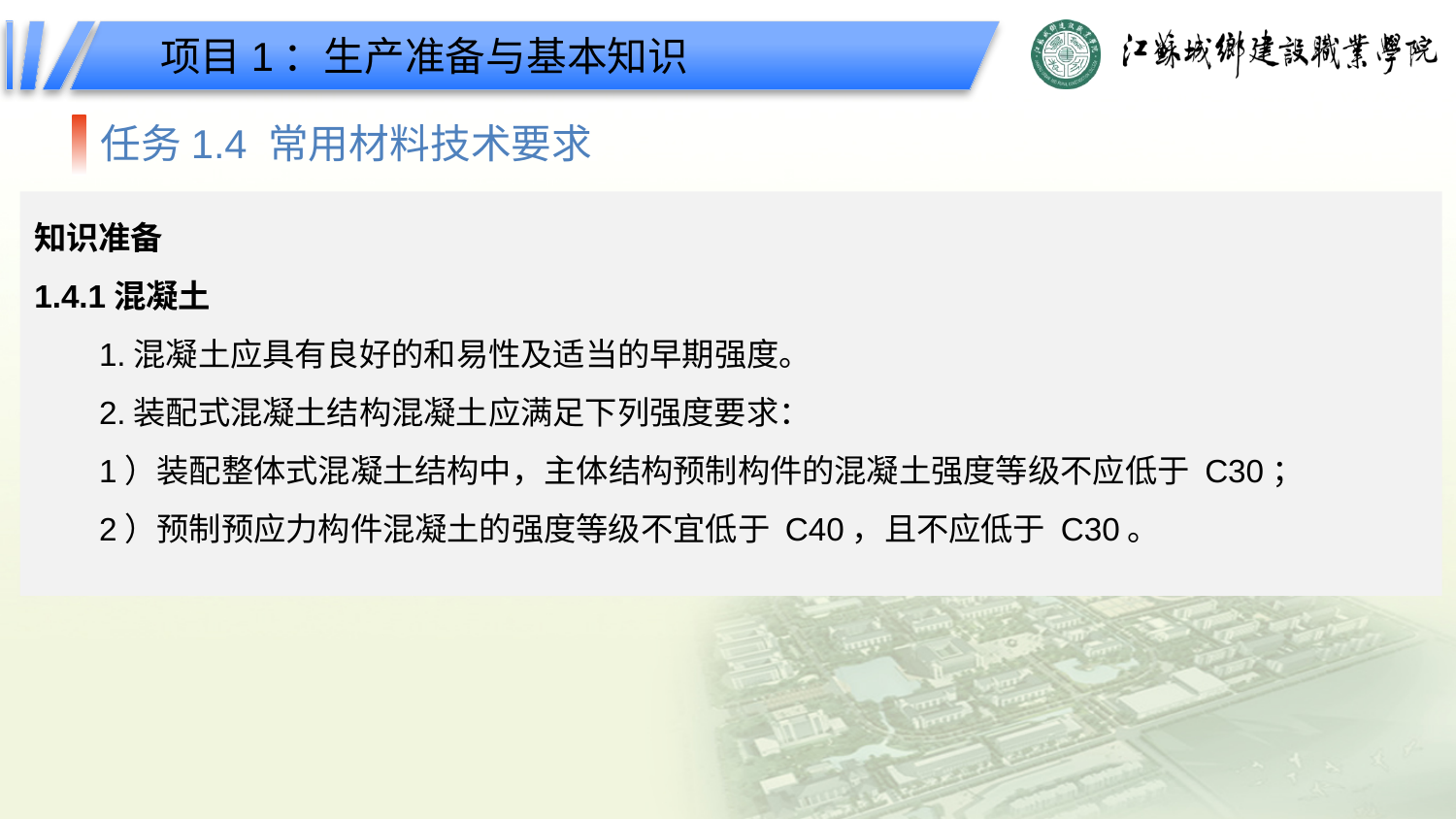

项目1：生产准备与基本知识
任务1.4 常用材料技术要求

知识准备
1.4.1混凝土
1.混凝土应具有良好的和易性及适当的早期强度。
2.装配式混凝土结构混凝土应满足下列强度要求：
1）装配整体式混凝土结构中，主体结构预制构件的混凝土强度等级不应低于 C30；
2）预制预应力构件混凝土的强度等级不宜低于 C40，且不应低于 C30。